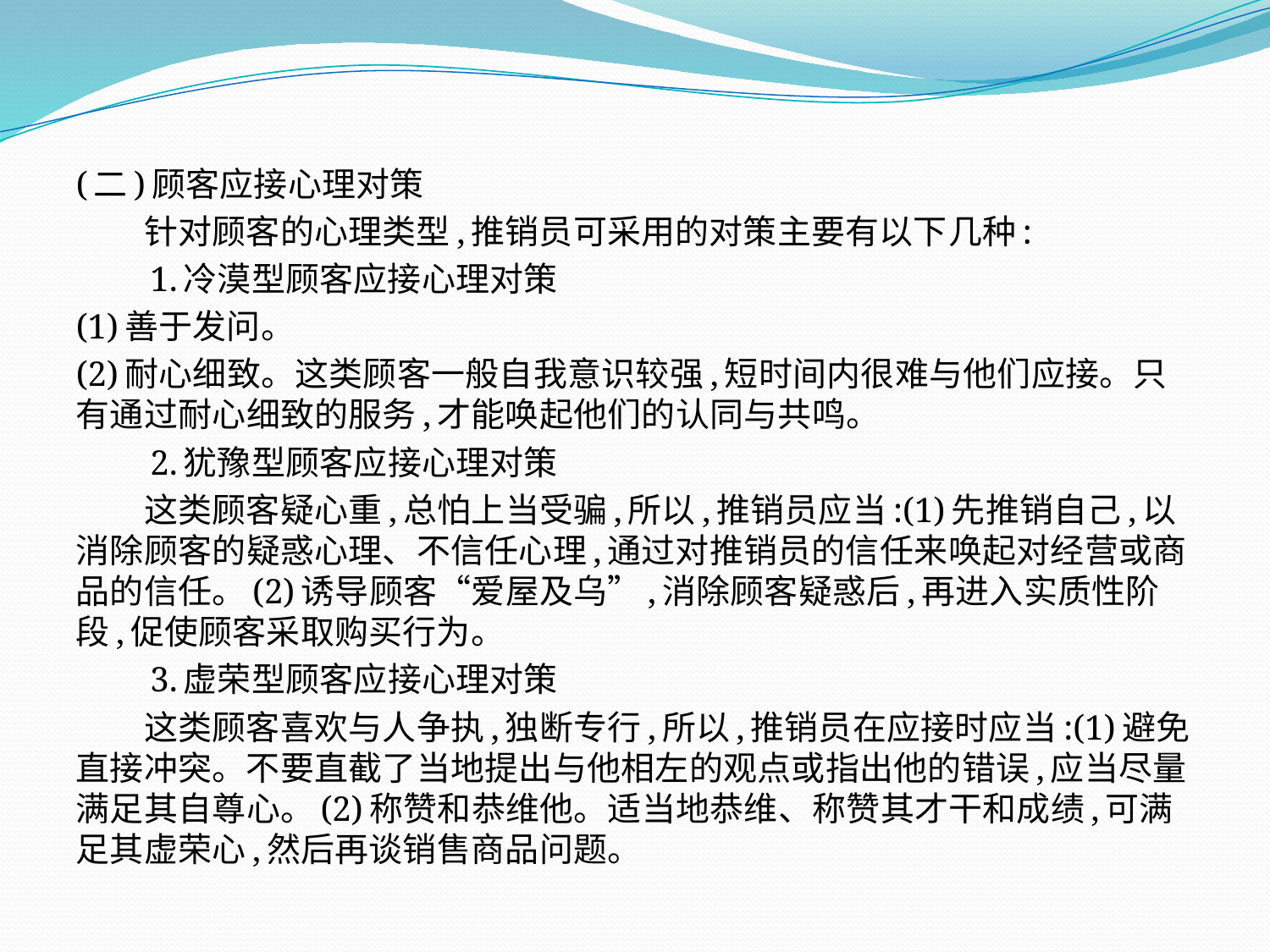

(二)顾客应接心理对策
　　针对顾客的心理类型,推销员可采用的对策主要有以下几种:
　　1.冷漠型顾客应接心理对策
(1)善于发问。
(2)耐心细致。这类顾客一般自我意识较强,短时间内很难与他们应接。只有通过耐心细致的服务,才能唤起他们的认同与共鸣。
　　2.犹豫型顾客应接心理对策
　　这类顾客疑心重,总怕上当受骗,所以,推销员应当:(1)先推销自己,以消除顾客的疑惑心理、不信任心理,通过对推销员的信任来唤起对经营或商品的信任。(2)诱导顾客“爱屋及乌”,消除顾客疑惑后,再进入实质性阶段,促使顾客采取购买行为。
　　3.虚荣型顾客应接心理对策
　　这类顾客喜欢与人争执,独断专行,所以,推销员在应接时应当:(1)避免直接冲突。不要直截了当地提出与他相左的观点或指出他的错误,应当尽量满足其自尊心。(2)称赞和恭维他。适当地恭维、称赞其才干和成绩,可满足其虚荣心,然后再谈销售商品问题。